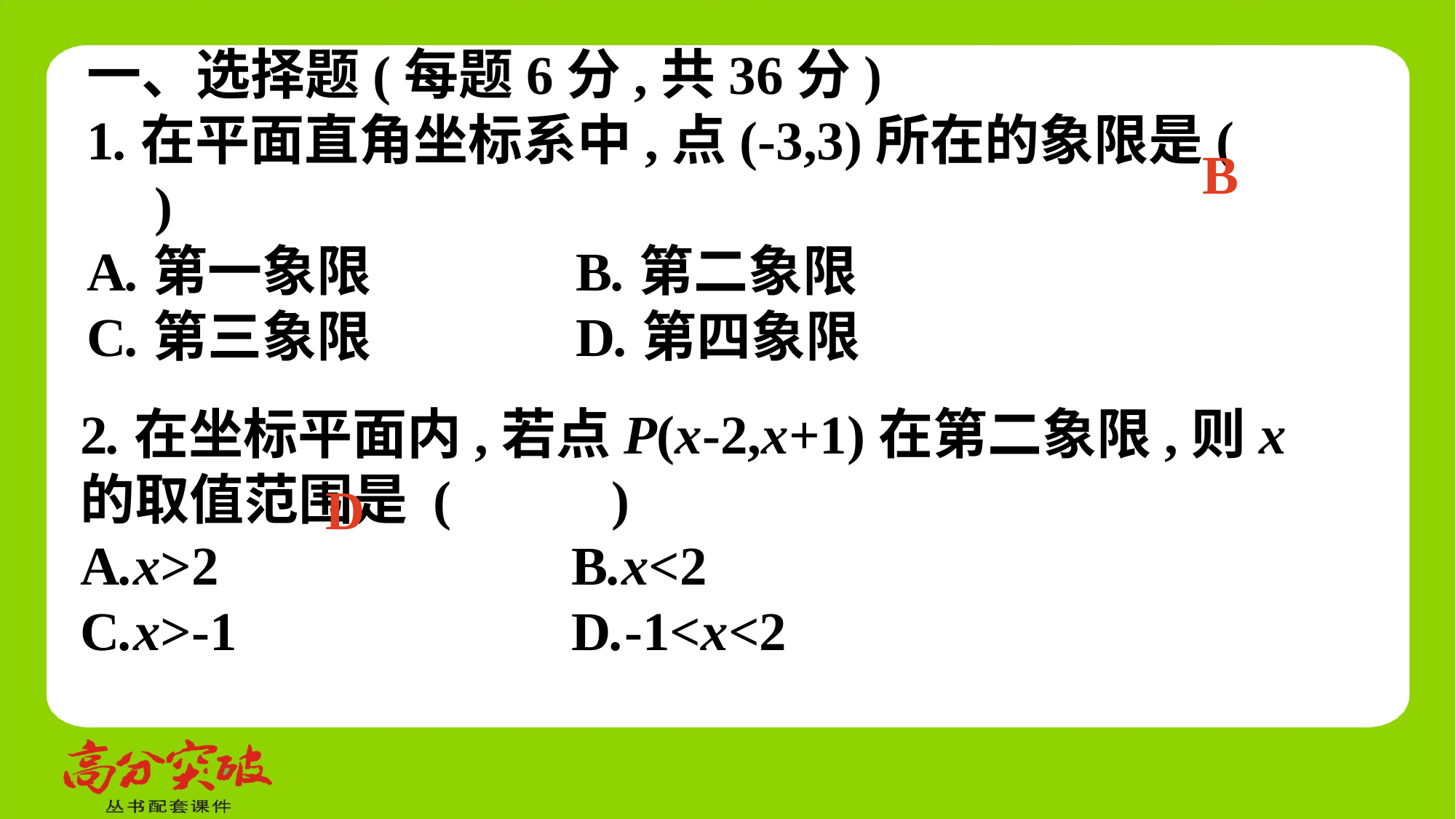

一、选择题(每题6分,共36分)
1.在平面直角坐标系中,点(-3,3)所在的象限是(　  　)
A.第一象限	            B.第二象限
C.第三象限	            D.第四象限
B
2.在坐标平面内,若点P(x-2,x+1)在第二象限,则x的取值范围是 (　  　)
A.x>2	                    B.x<2
C.x>-1	                    D.-1<x<2
D